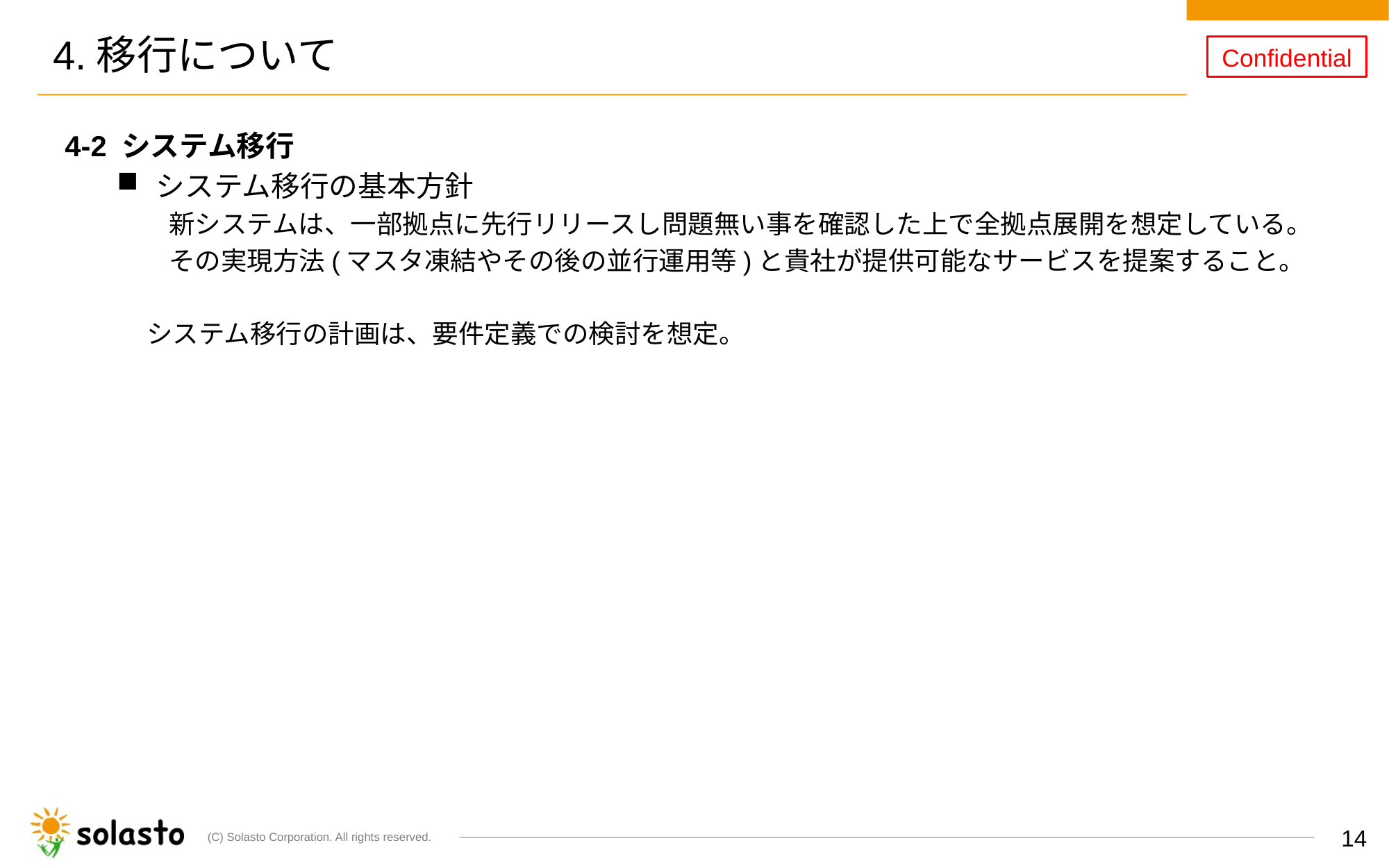

# 4.移行について
4-2 システム移行
システム移行の基本方針
　　新システムは、一部拠点に先行リリースし問題無い事を確認した上で全拠点展開を想定している。
　　その実現方法(マスタ凍結やその後の並行運用等)と貴社が提供可能なサービスを提案すること。

    システム移行の計画は、要件定義での検討を想定。